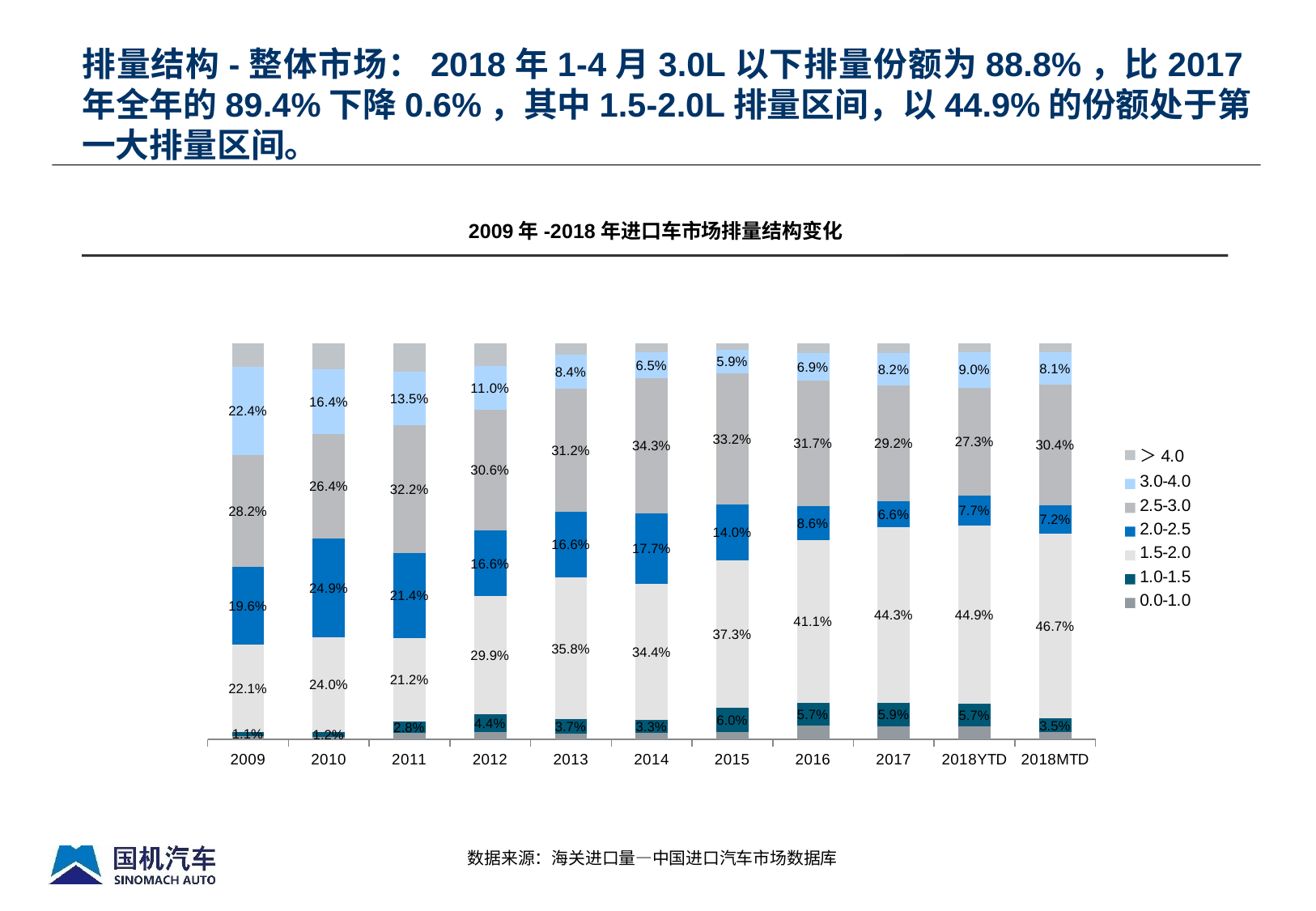

排量结构-整体市场：2018年1-4月3.0L以下排量份额为88.8%，比2017年全年的89.4%下降0.6%，其中1.5-2.0L排量区间，以44.9%的份额处于第一大排量区间。
2009年-2018年进口车市场排量结构变化

### Chart

| Category | 0.0-1.0 | 1.0-1.5 | 1.5-2.0 | 2.0-2.5 | 2.5-3.0 | 3.0-4.0 | ＞4.0 |
|---|---|---|---|---|---|---|---|
| 2009 | 0.007203490052823875 | 0.01077764053507131 | 0.22090615226932322 | 0.19610785524690547 | 0.28156158839452405 | 0.22399674121573676 | 0.05944653228561688 |
| 2010 | 0.0052572199240076434 | 0.01246352755047788 | 0.24042120005705941 | 0.24867402383515103 | 0.26368705665711323 | 0.1638452660381518 | 0.06565170593803898 |
| 2011 | 0.015412360394022087 | 0.02844308243220207 | 0.21241642084317452 | 0.2142447694177305 | 0.32225690391001577 | 0.1352210317907349 | 0.07200543121212365 |
| 2012 | 0.01785794611128604 | 0.044126651605268984 | 0.29894548796082854 | 0.1657907371486224 | 0.3061802832779034 | 0.11045341171869758 | 0.056645482177396955 |
| 2013 | 0.01338354661415805 | 0.03675379190494994 | 0.3580334254633408 | 0.16630165825448587 | 0.3118770625402029 | 0.08406299328595797 | 0.029587521936905628 |
| 2014 | 0.015806702272415627 | 0.03344526055602645 | 0.3435436744710998 | 0.17696291634289876 | 0.3429234452957173 | 0.06474011202098373 | 0.022577889040859882 |
| 2015 | 0.018603619571894957 | 0.060436939603892514 | 0.37278602357491775 | 0.14046117896854637 | 0.33246070383245785 | 0.05915908335854411 | 0.016092451089750666 |
| 2016 | 0.033919699362528664 | 0.05727059293671013 | 0.4114821688626599 | 0.08636314731774046 | 0.3166347738878854 | 0.06937063635699957 | 0.024958981275480577 |
| 2017 | 0.03250419504491166 | 0.059348369690389216 | 0.4432213009574573 | 0.06633764353634082 | 0.29239298522686347 | 0.08199832198203551 | 0.02419718356200441 |
| 2018YTD | 0.032405532087263676 | 0.057065149999586694 | 0.4492409775668848 | 0.07680607107723618 | 0.27253713822778114 | 0.08980135078161854 | 0.022143780259630038 |
| 2018MTD | 0.017267762135693768 | 0.034500211874382035 | 0.46735957436790954 | 0.07241395545929685 | 0.304122133810445 | 0.08084184754461136 | 0.02349451480766515 |
数据来源：海关进口量—中国进口汽车市场数据库